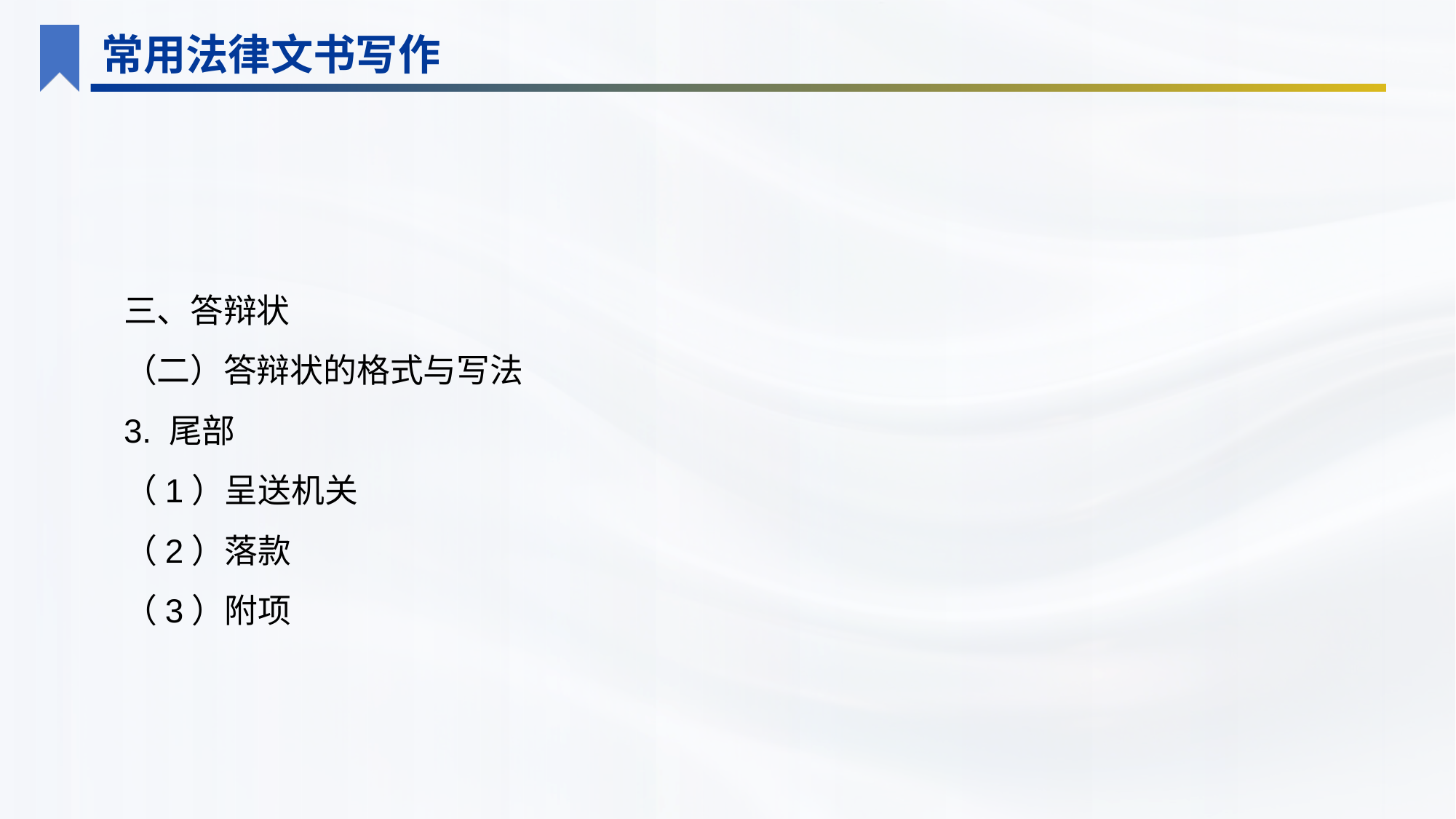

常用法律文书写作
三、答辩状
（二）答辩状的格式与写法
3. 尾部
（1）呈送机关
（2）落款
（3）附项